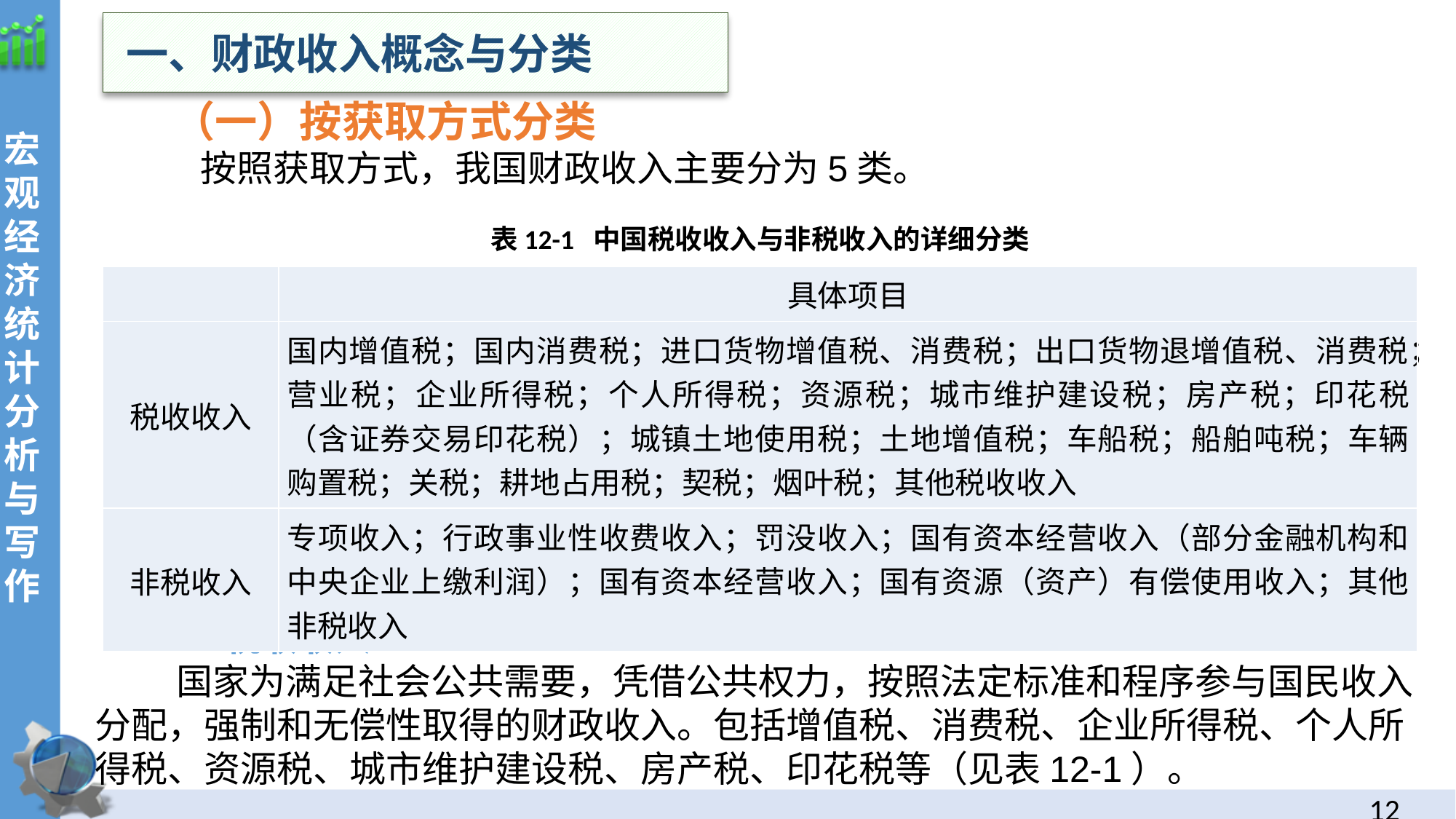

一、财政收入概念与分类
       （一）按获取方式分类
                按照获取方式，我国财政收入主要分为5类。

表12-1  中国税收收入与非税收入的详细分类

      1.税收收入
国家为满足社会公共需要，凭借公共权力，按照法定标准和程序参与国民收入分配，强制和无偿性取得的财政收入。包括增值税、消费税、企业所得税、个人所得税、资源税、城市维护建设税、房产税、印花税等（见表12-1）。

|  | 具体项目 |
| --- | --- |
| 税收收入 | 国内增值税；国内消费税；进口货物增值税、消费税；出口货物退增值税、消费税；营业税；企业所得税；个人所得税；资源税；城市维护建设税；房产税；印花税（含证券交易印花税）；城镇土地使用税；土地增值税；车船税；船舶吨税；车辆购置税；关税；耕地占用税；契税；烟叶税；其他税收收入 |
| 非税收入 | 专项收入；行政事业性收费收入；罚没收入；国有资本经营收入（部分金融机构和中央企业上缴利润）；国有资本经营收入；国有资源（资产）有偿使用收入；其他非税收入 |
12